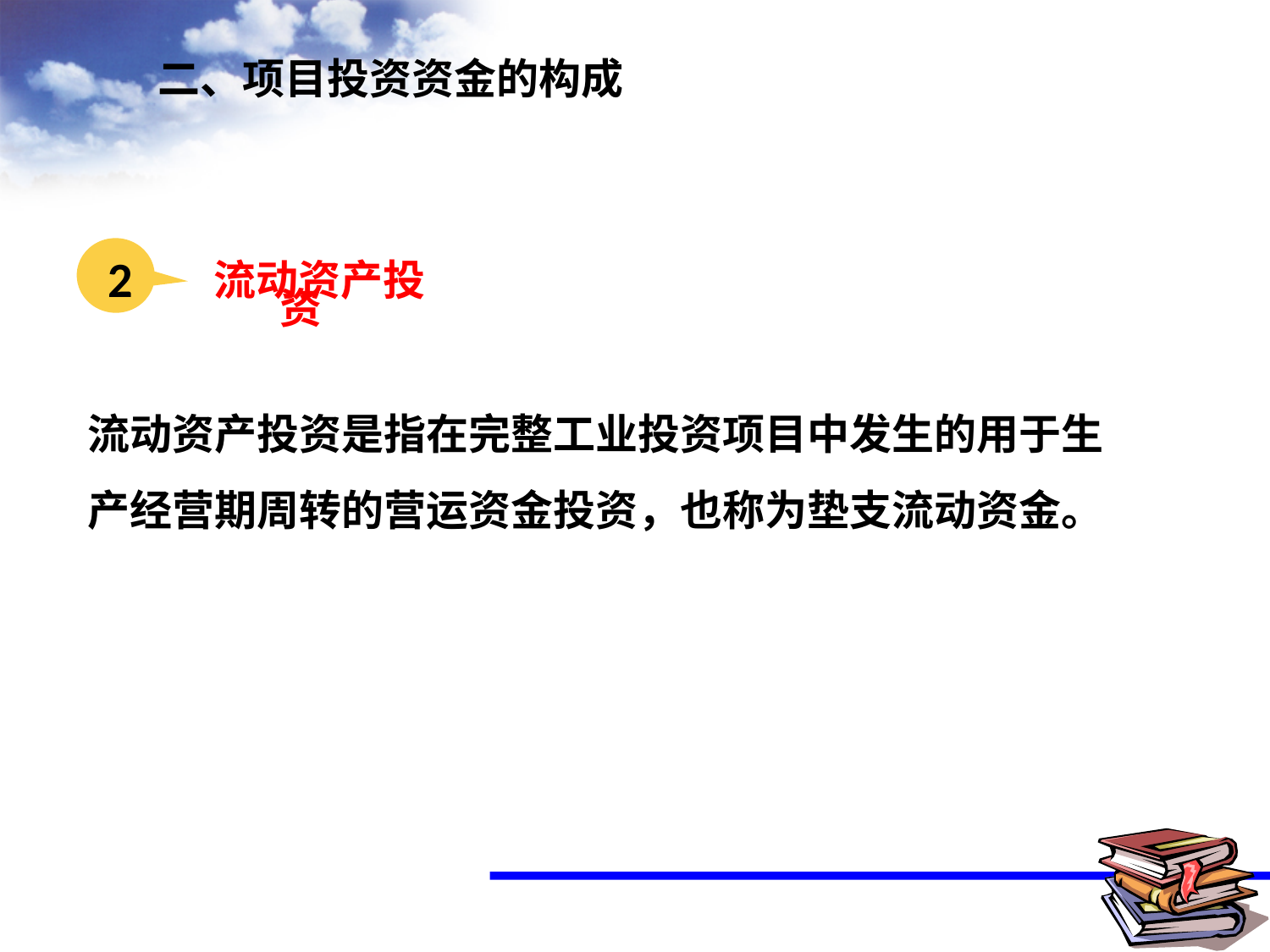

二、项目投资资金的构成

2
流动资产投资
流动资产投资是指在完整工业投资项目中发生的用于生产经营期周转的营运资金投资，也称为垫支流动资金。